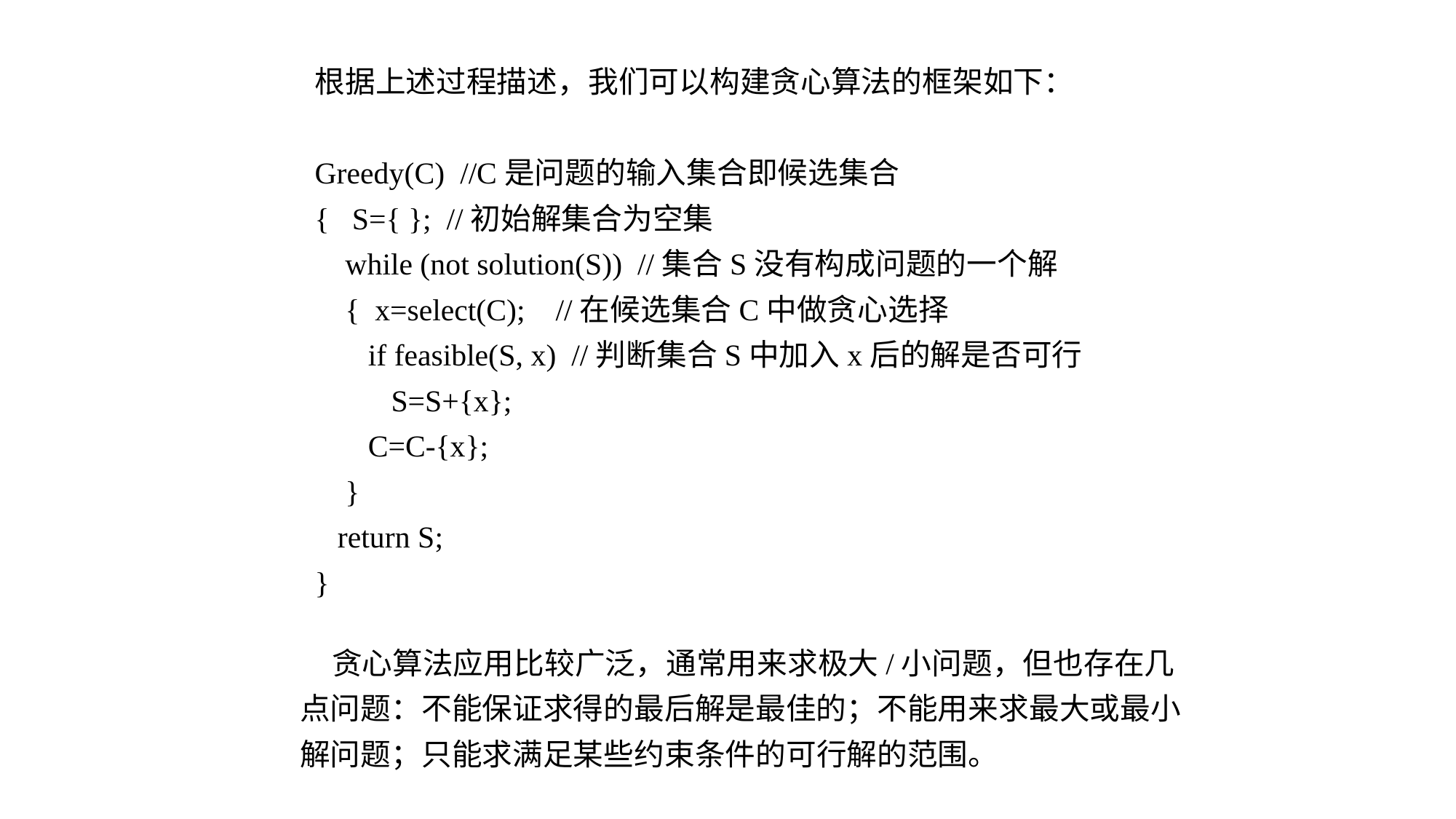

根据上述过程描述，我们可以构建贪心算法的框架如下：

Greedy(C)  //C是问题的输入集合即候选集合
{   S={ };  //初始解集合为空集
    while (not solution(S))  //集合S没有构成问题的一个解
    {  x=select(C);    //在候选集合C中做贪心选择
       if feasible(S, x)  //判断集合S中加入x后的解是否可行
          S=S+{x};
       C=C-{x};
    }
   return S;
}
贪心算法应用比较广泛，通常用来求极大/小问题，但也存在几点问题：不能保证求得的最后解是最佳的；不能用来求最大或最小解问题；只能求满足某些约束条件的可行解的范围。